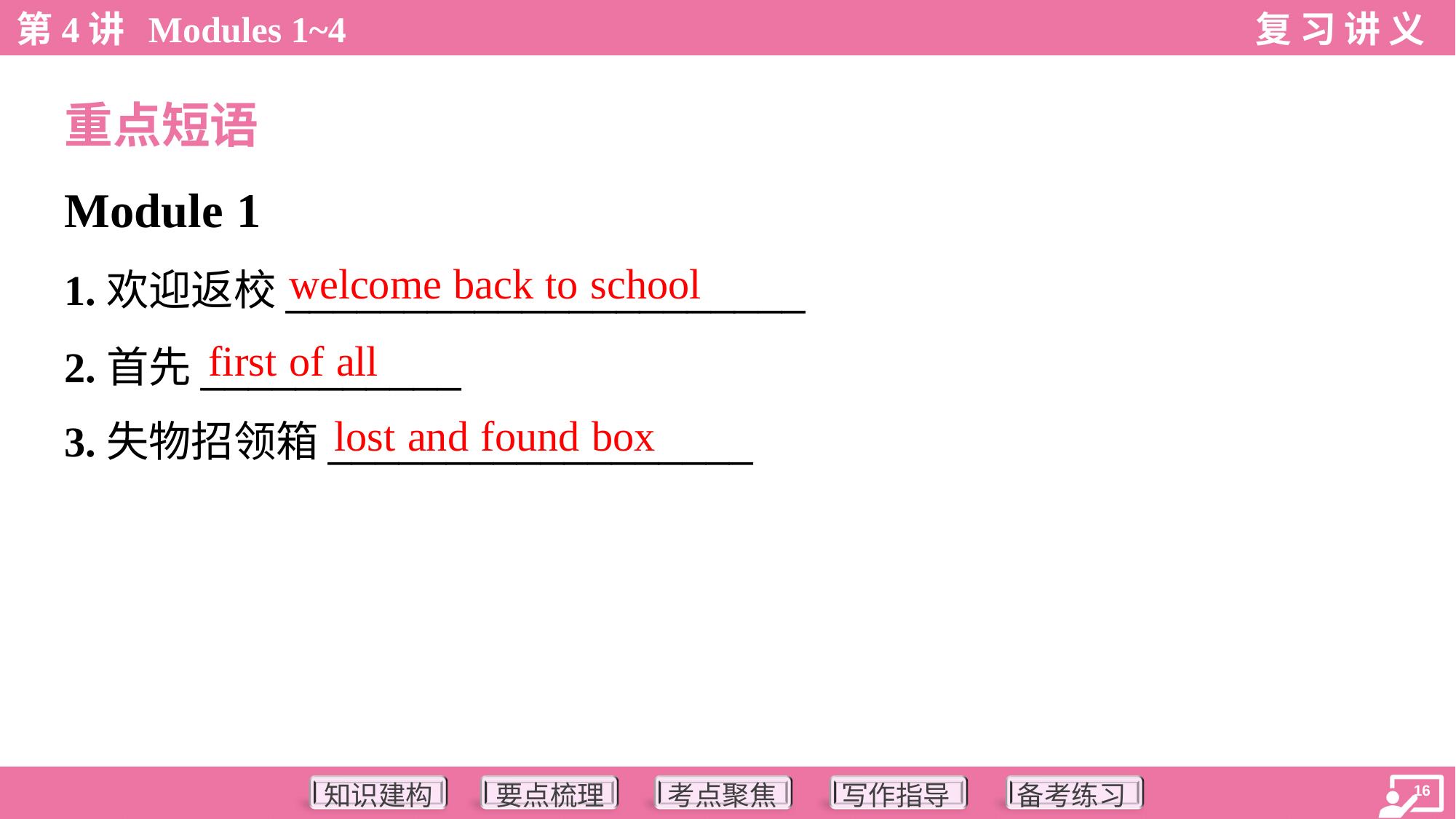

重点短语
Module 1
welcome back to school
1.欢迎返校______________________
2.首先___________
3.失物招领箱__________________
first of all
lost and found box